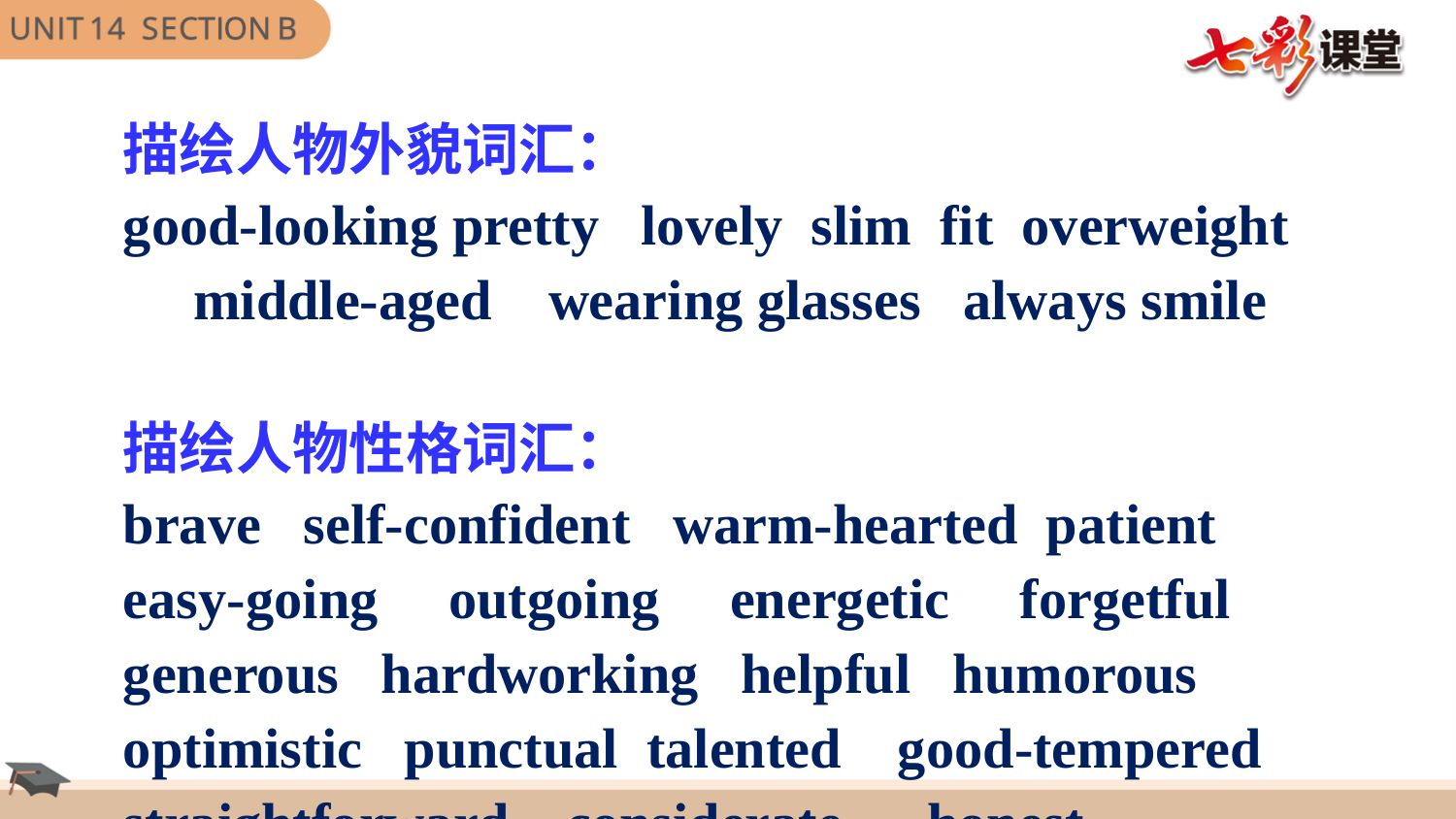

描绘人物外貌词汇：
good-looking pretty   lovely  slim  fit  overweight       middle-aged    wearing glasses   always smile
描绘人物性格词汇：
brave   self-confident   warm-hearted  patient   easy-going     outgoing     energetic     forgetful
generous   hardworking   helpful   humorous  optimistic   punctual  talented    good-tempered straightforward    considerate      honest